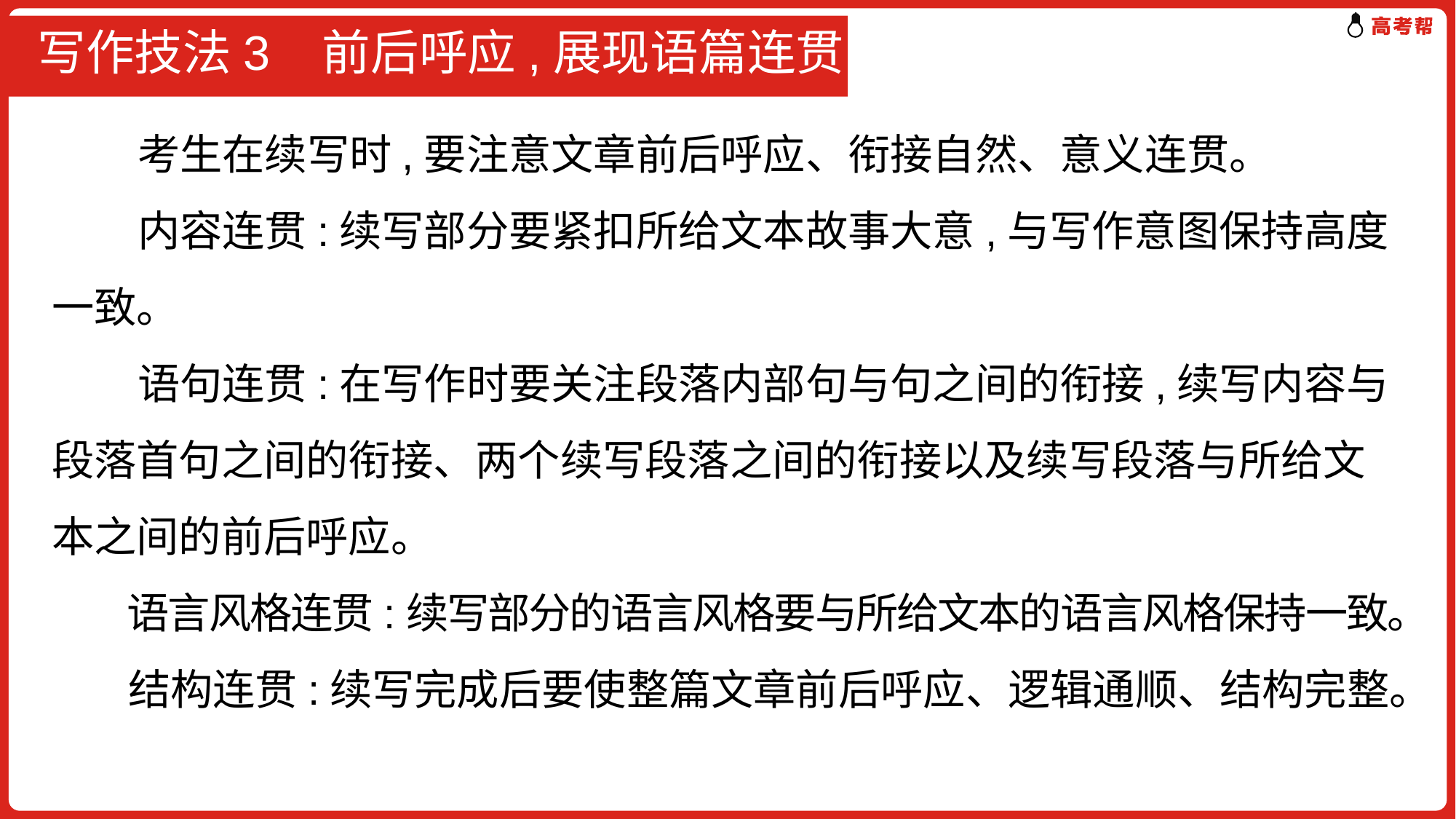

# 写作技法3   前后呼应,展现语篇连贯
        考生在续写时,要注意文章前后呼应、衔接自然、意义连贯。
        内容连贯:续写部分要紧扣所给文本故事大意,与写作意图保持高度一致。
        语句连贯:在写作时要关注段落内部句与句之间的衔接,续写内容与段落首句之间的衔接、两个续写段落之间的衔接以及续写段落与所给文本之间的前后呼应。
        语言风格连贯:续写部分的语言风格要与所给文本的语言风格保持一致。
       结构连贯:续写完成后要使整篇文章前后呼应、逻辑通顺、结构完整。